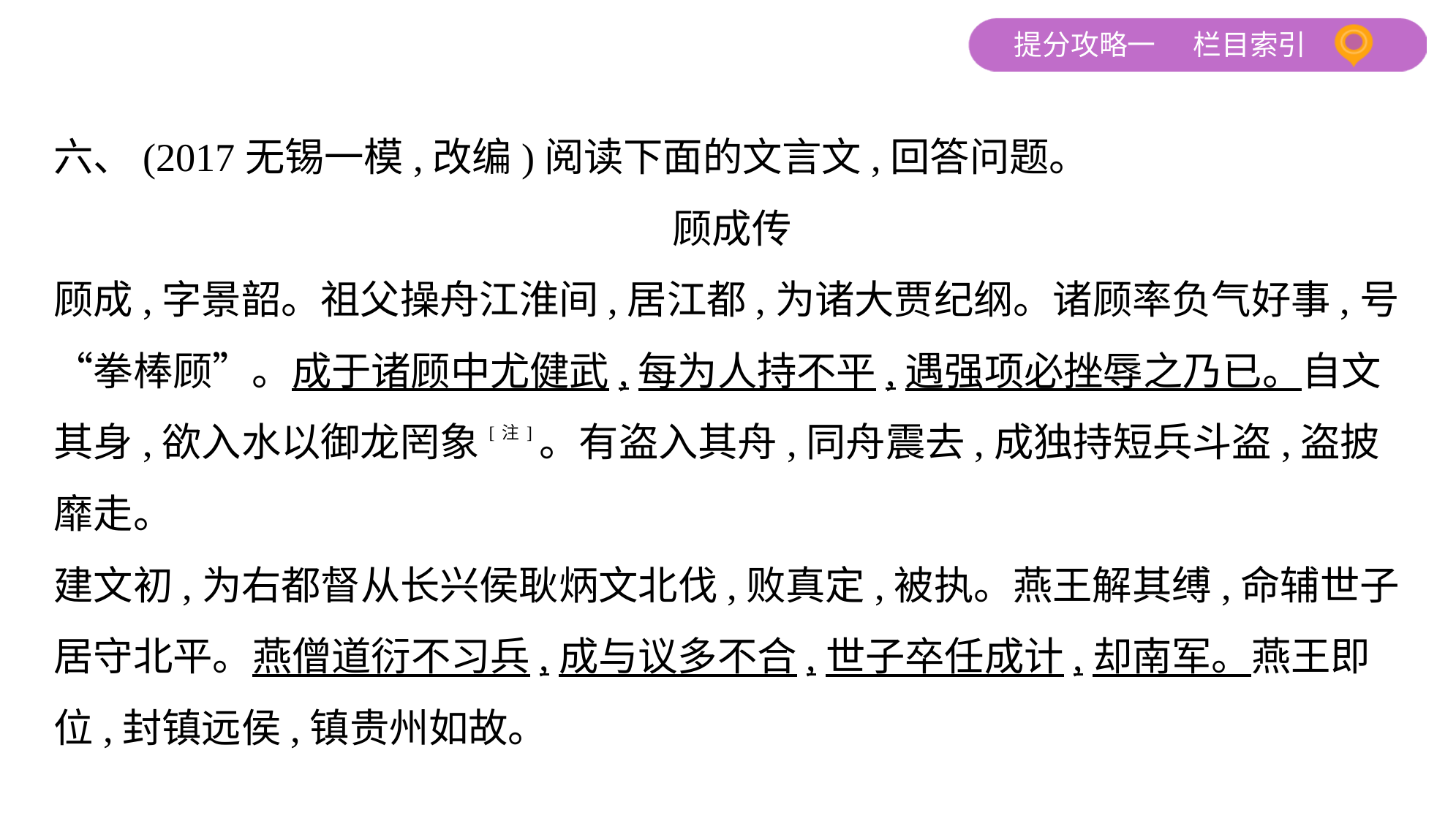

六、(2017无锡一模,改编)阅读下面的文言文,回答问题。
顾成传
顾成,字景韶。祖父操舟江淮间,居江都,为诸大贾纪纲。诸顾率负气好事,号“拳棒顾”。成于诸顾中尤健武,每为人持不平,遇强项必挫辱之乃已。自文其身,欲入水以御龙罔象[注]。有盗入其舟,同舟震去,成独持短兵斗盗,盗披靡走。
建文初,为右都督从长兴侯耿炳文北伐,败真定,被执。燕王解其缚,命辅世子居守北平。燕僧道衍不习兵,成与议多不合,世子卒任成计,却南军。燕王即位,封镇远侯,镇贵州如故。